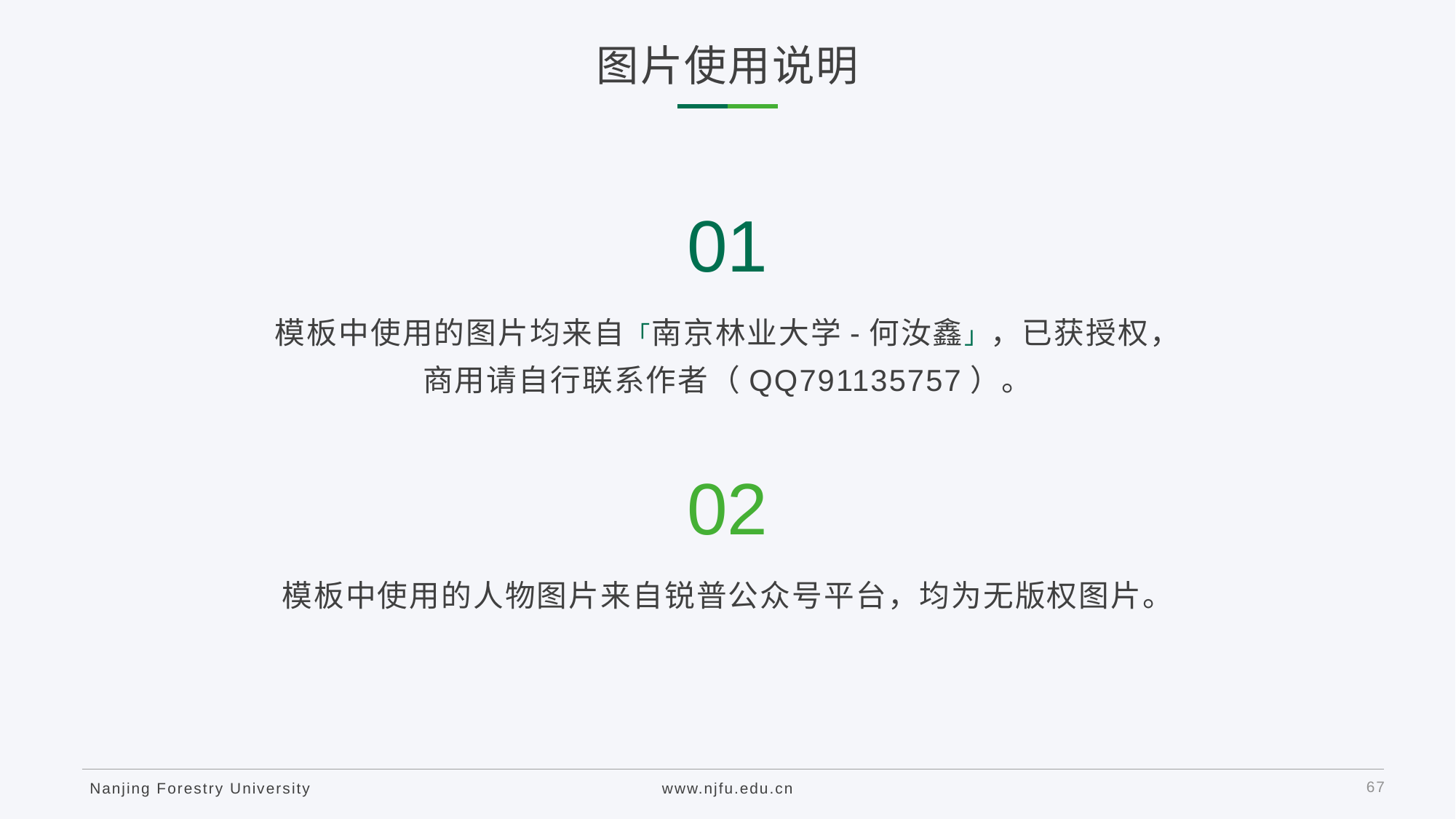

图片使用说明
01
模板中使用的图片均来自「南京林业大学-何汝鑫」，已获授权，
商用请自行联系作者（QQ791135757）。
02
模板中使用的人物图片来自锐普公众号平台，均为无版权图片。
67